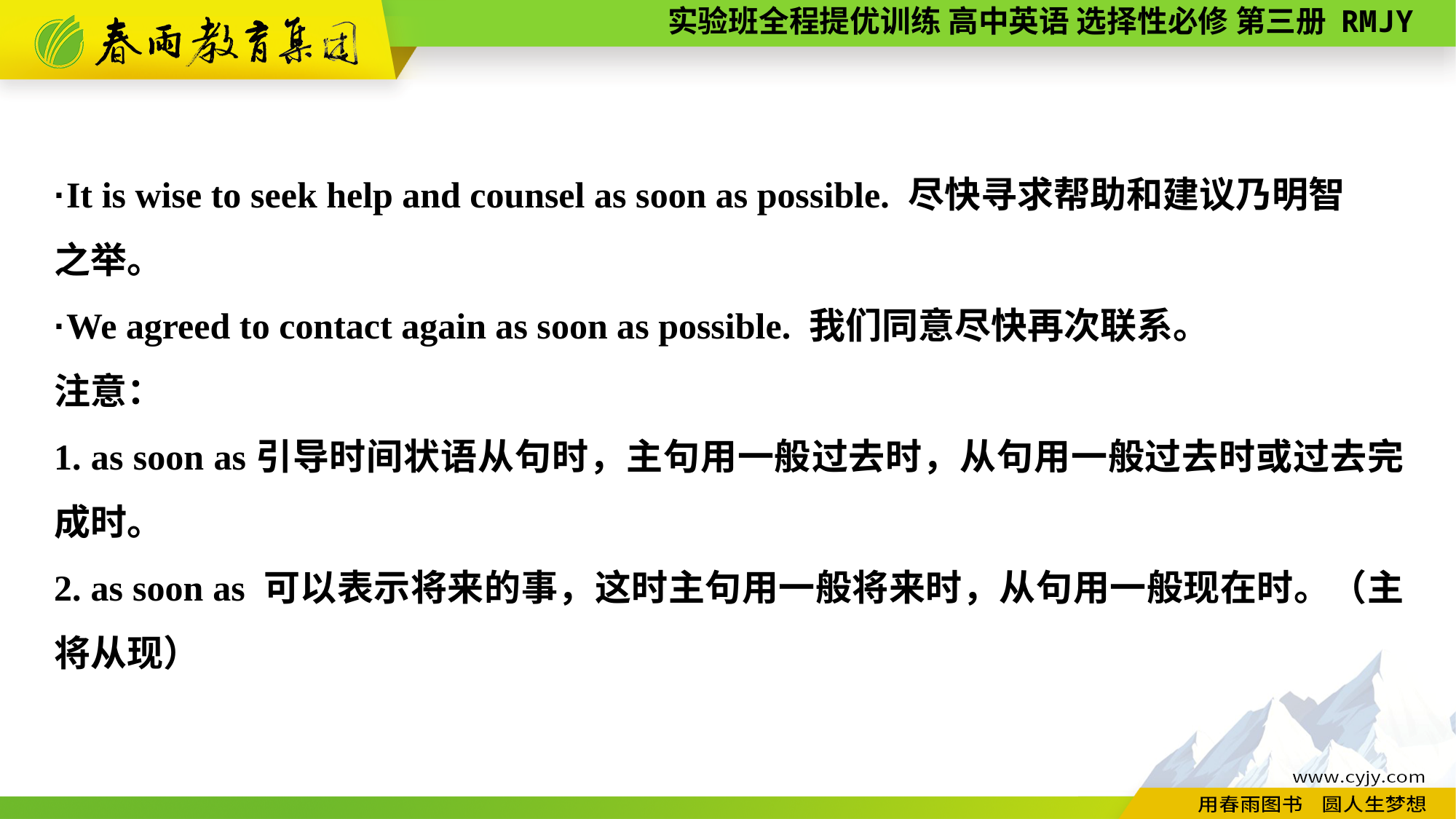

·It is wise to seek help and counsel as soon as possible. 尽快寻求帮助和建议乃明智
之举。
·We agreed to contact again as soon as possible. 我们同意尽快再次联系。
注意：
1. as soon as引导时间状语从句时，主句用一般过去时，从句用一般过去时或过去完成时。
2. as soon as 可以表示将来的事，这时主句用一般将来时，从句用一般现在时。（主将从现）